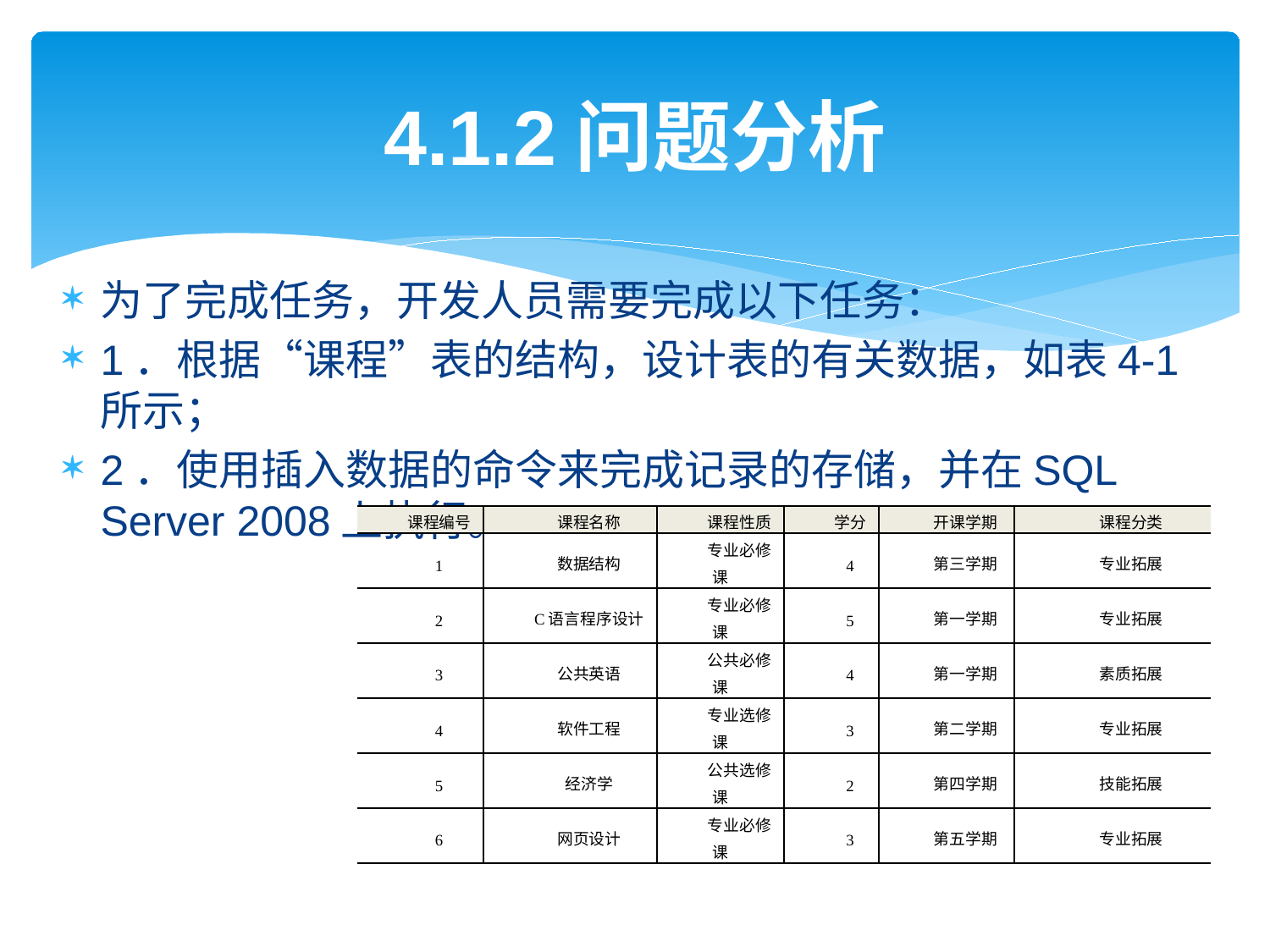

# 4.1.2问题分析
为了完成任务，开发人员需要完成以下任务：
1．根据“课程”表的结构，设计表的有关数据，如表4-1所示；
2．使用插入数据的命令来完成记录的存储，并在SQL Server 2008上执行。

| 课程编号 | 课程名称 | 课程性质 | 学分 | 开课学期 | 课程分类 |
| --- | --- | --- | --- | --- | --- |
| 1 | 数据结构 | 专业必修课 | 4 | 第三学期 | 专业拓展 |
| 2 | C语言程序设计 | 专业必修课 | 5 | 第一学期 | 专业拓展 |
| 3 | 公共英语 | 公共必修课 | 4 | 第一学期 | 素质拓展 |
| 4 | 软件工程 | 专业选修课 | 3 | 第二学期 | 专业拓展 |
| 5 | 经济学 | 公共选修课 | 2 | 第四学期 | 技能拓展 |
| 6 | 网页设计 | 专业必修课 | 3 | 第五学期 | 专业拓展 |